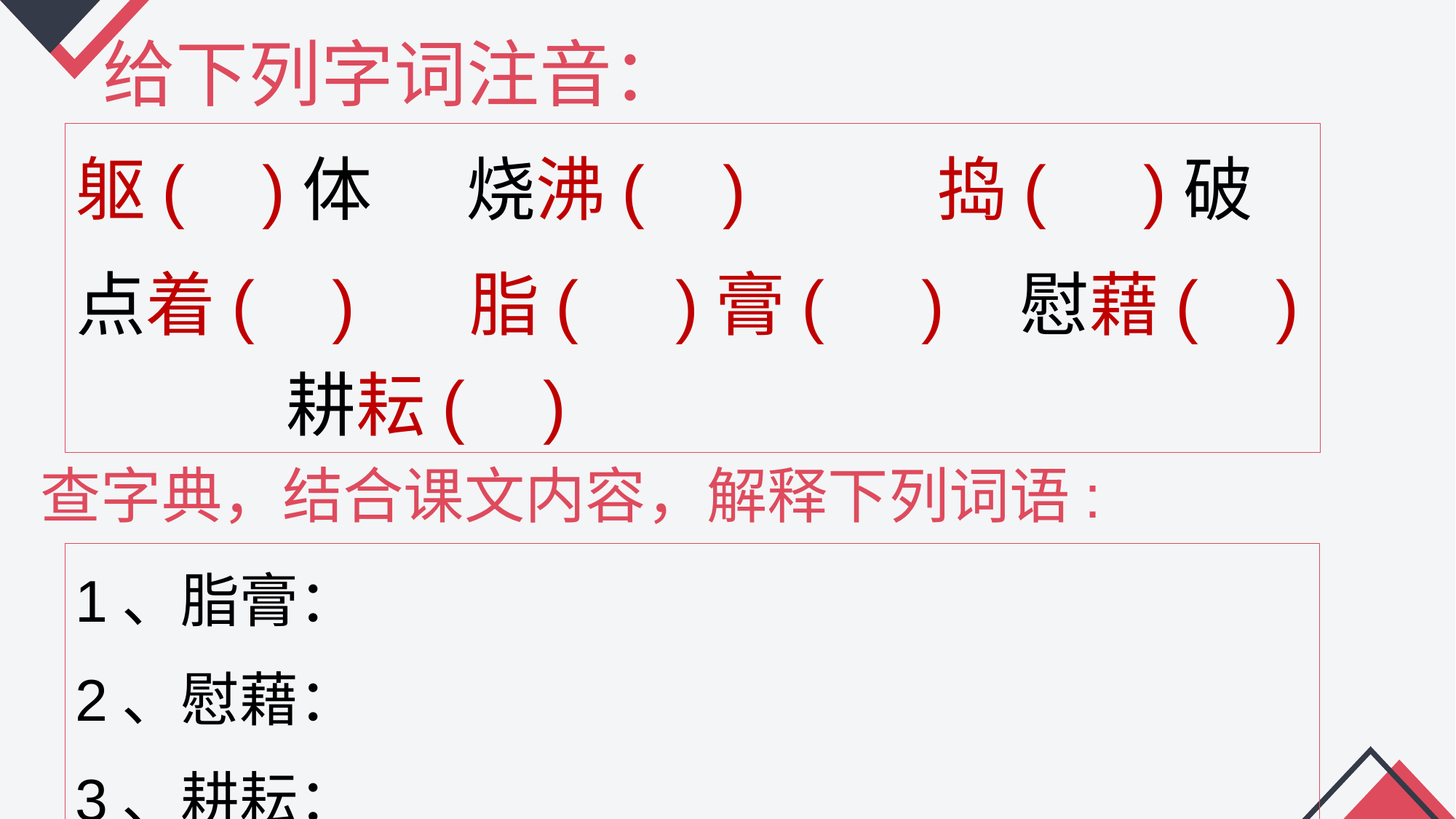

# 给下列字词注音：
躯(    )体      烧沸(    )         捣(     )破
点着(    )     脂(     )膏(     )   慰藉(    )           耕耘(    )
查字典，结合课文内容，解释下列词语:
1、脂膏：
2、慰藉：
3、耕耘：